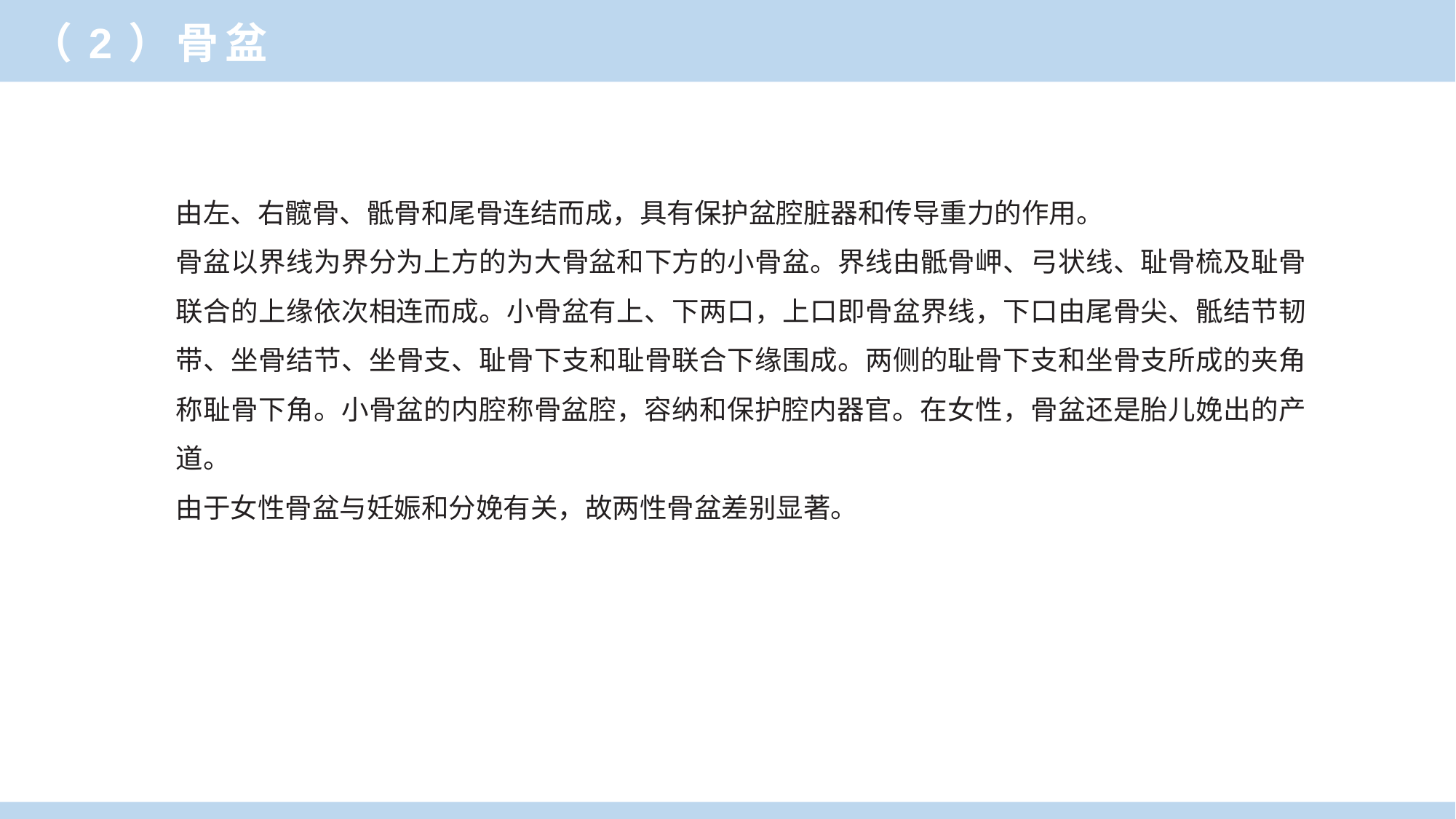

（2）骨盆

由左、右髋骨、骶骨和尾骨连结而成，具有保护盆腔脏器和传导重力的作用。
骨盆以界线为界分为上方的为大骨盆和下方的小骨盆。界线由骶骨岬、弓状线、耻骨梳及耻骨联合的上缘依次相连而成。小骨盆有上、下两口，上口即骨盆界线，下口由尾骨尖、骶结节韧带、坐骨结节、坐骨支、耻骨下支和耻骨联合下缘围成。两侧的耻骨下支和坐骨支所成的夹角称耻骨下角。小骨盆的内腔称骨盆腔，容纳和保护腔内器官。在女性，骨盆还是胎儿娩出的产道。
由于女性骨盆与妊娠和分娩有关，故两性骨盆差别显著。